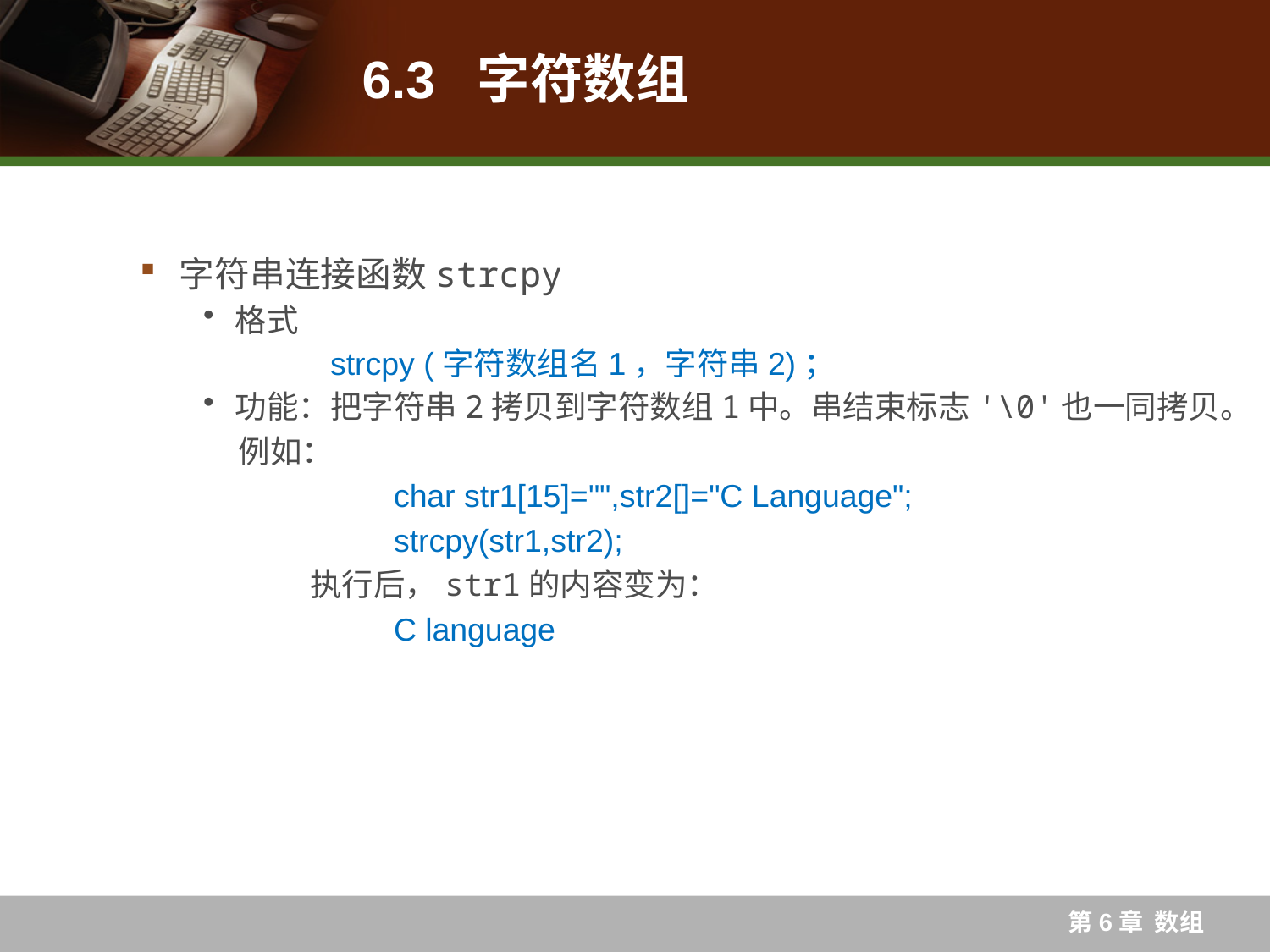

# 6.3  字符数组
字符串连接函数strcpy
格式
	strcpy (字符数组名1，字符串2)；
功能：把字符串2拷贝到字符数组1中。串结束标志'\0'也一同拷贝。
例如：
		char str1[15]="",str2[]="C Language";
		strcpy(str1,str2);
	     执行后，str1的内容变为：
		C language
第6章  数组